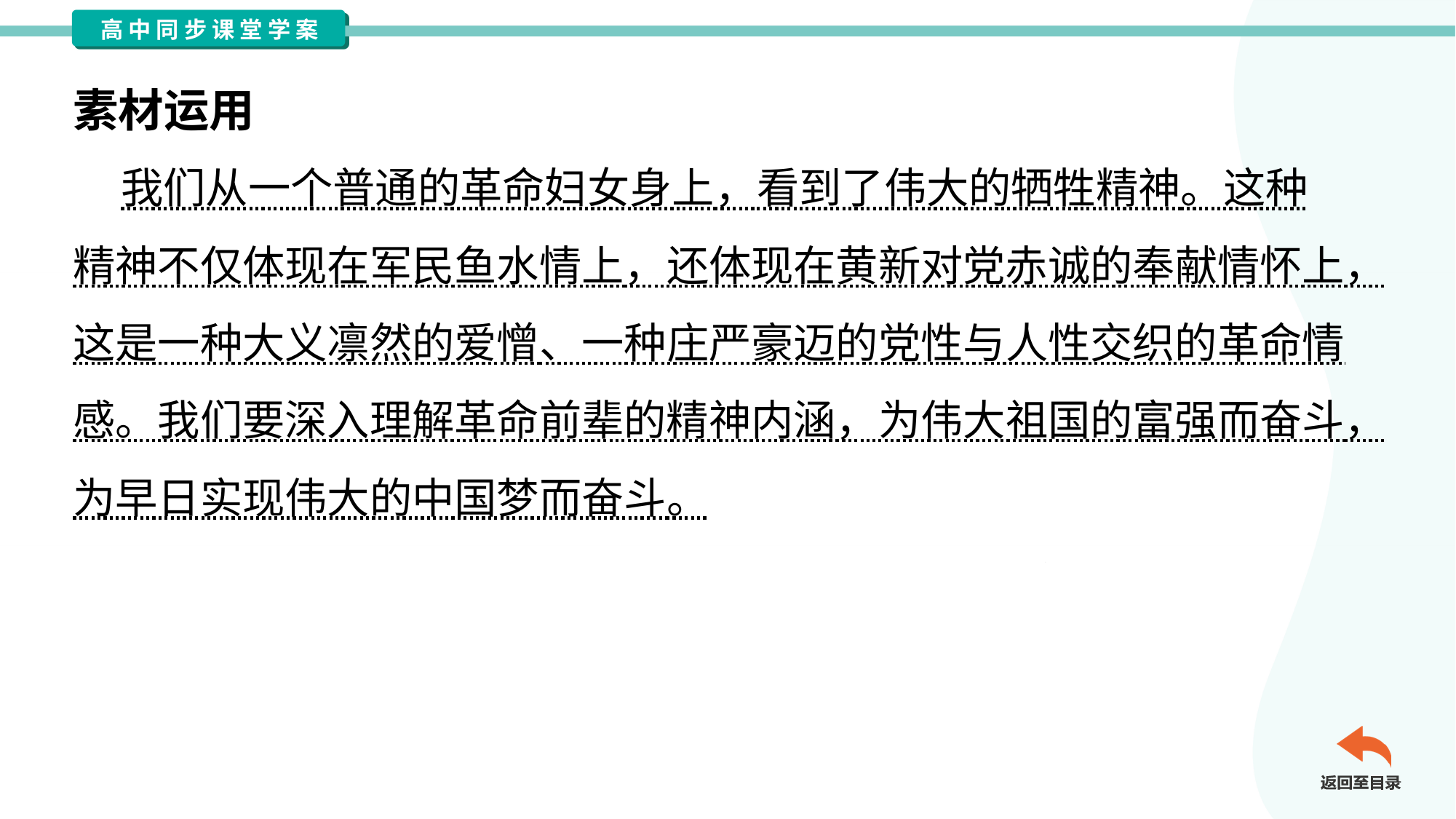

素材运用
    我们从一个普通的革命妇女身上，看到了伟大的牺牲精神。这种
精神不仅体现在军民鱼水情上，还体现在黄新对党赤诚的奉献情怀上，
这是一种大义凛然的爱憎、一种庄严豪迈的党性与人性交织的革命情
感。我们要深入理解革命前辈的精神内涵，为伟大祖国的富强而奋斗，
为早日实现伟大的中国梦而奋斗。